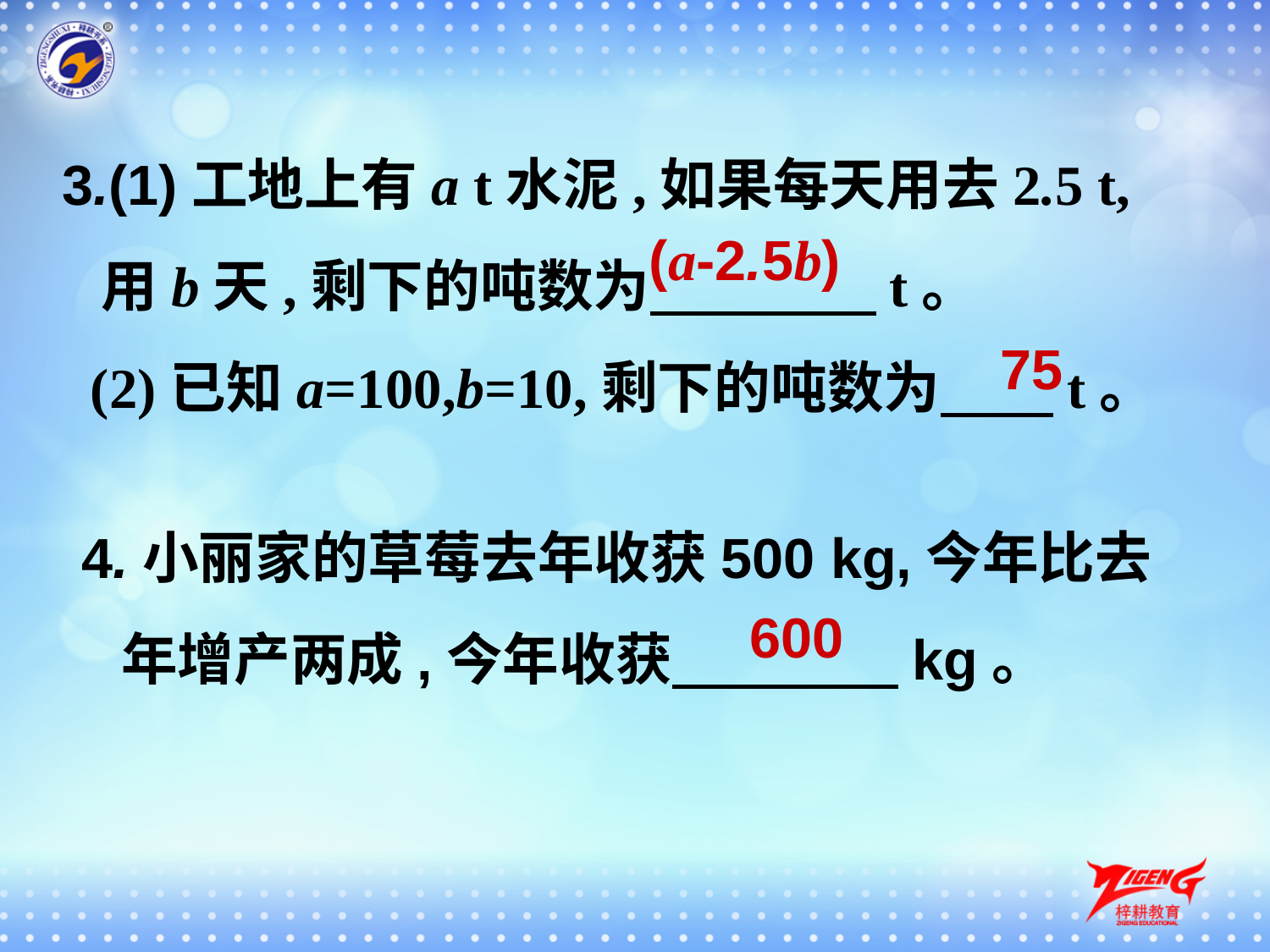

3.(1)工地上有a t水泥,如果每天用去2.5 t,
  用b天,剩下的吨数为　　　　t。
  (2)已知a=100,b=10,剩下的吨数为　　t。
(a-2.5b)
75
4.小丽家的草莓去年收获500 kg,今年比去
  年增产两成,今年收获　　　　kg。
600